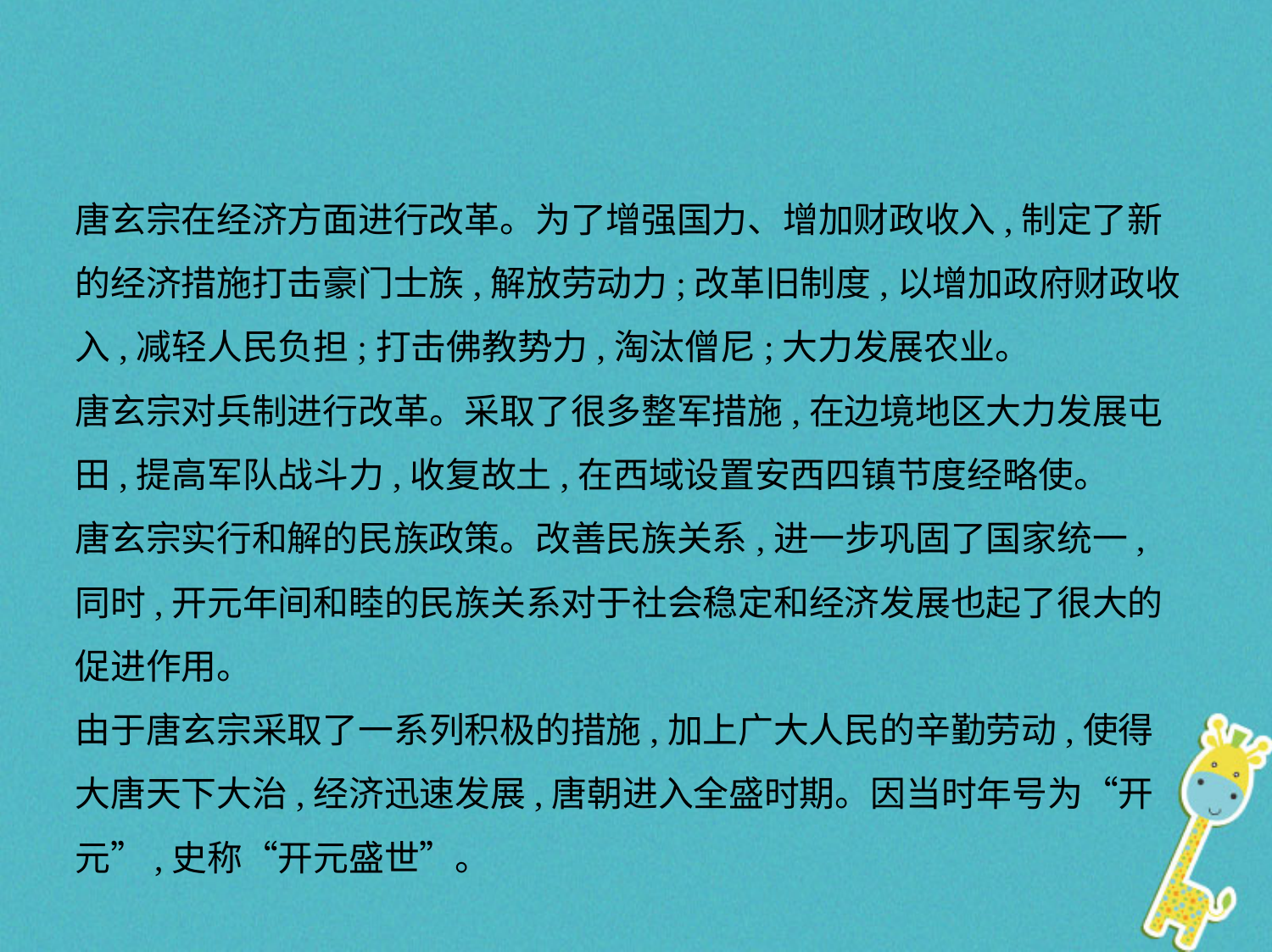

唐玄宗在经济方面进行改革。为了增强国力、增加财政收入,制定了新
的经济措施打击豪门士族,解放劳动力;改革旧制度,以增加政府财政收
入,减轻人民负担;打击佛教势力,淘汰僧尼;大力发展农业。
唐玄宗对兵制进行改革。采取了很多整军措施,在边境地区大力发展屯
田,提高军队战斗力,收复故土,在西域设置安西四镇节度经略使。
唐玄宗实行和解的民族政策。改善民族关系,进一步巩固了国家统一,
同时,开元年间和睦的民族关系对于社会稳定和经济发展也起了很大的
促进作用。
由于唐玄宗采取了一系列积极的措施,加上广大人民的辛勤劳动,使得
大唐天下大治,经济迅速发展,唐朝进入全盛时期。因当时年号为“开
元”,史称“开元盛世”。